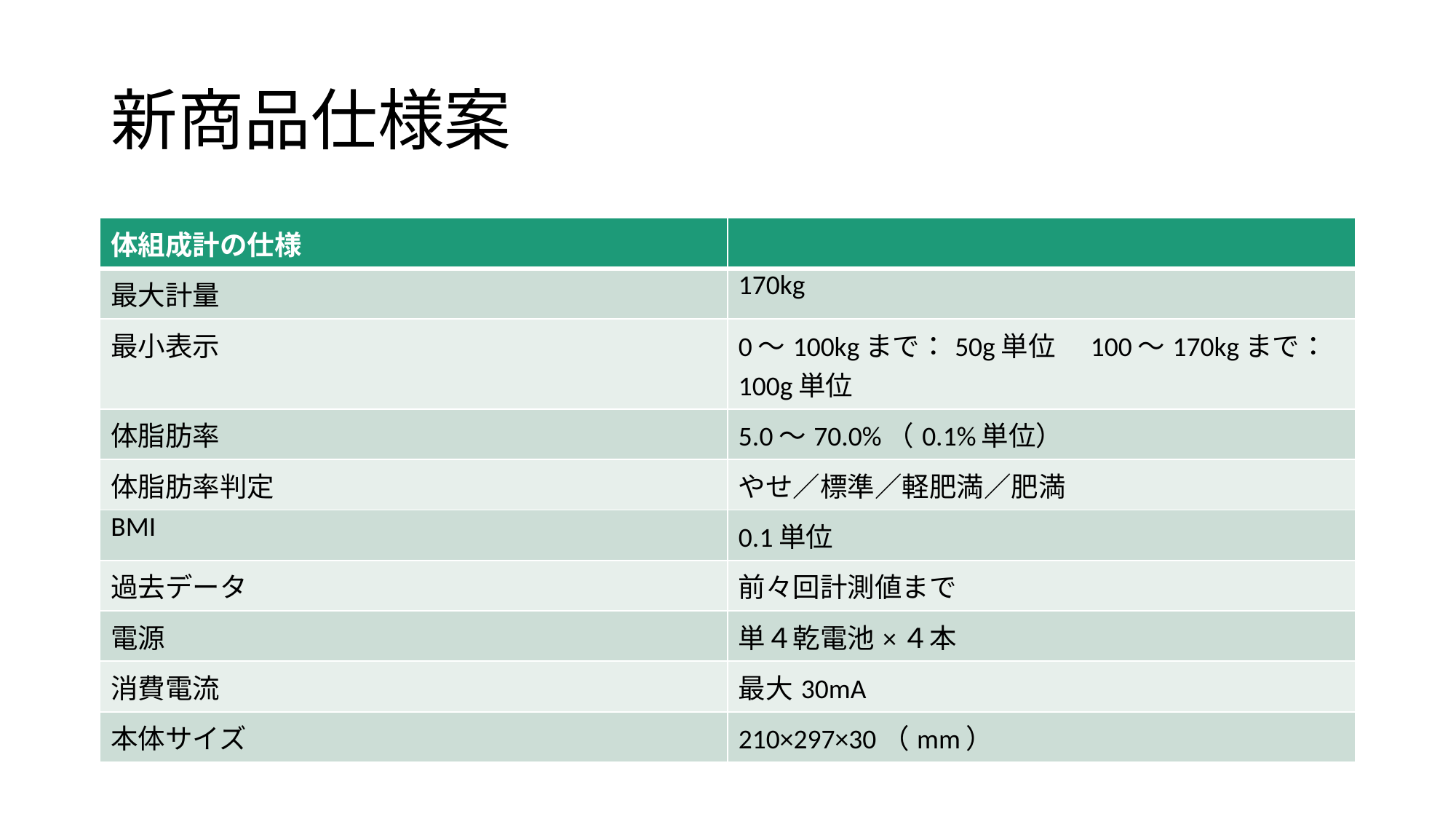

# 新商品仕様案
| 体組成計の仕様 |  |
| --- | --- |
| 最大計量 | 170kg |
| 最小表示 | 0～100kgまで：50g単位　100～170kgまで：100g単位 |
| 体脂肪率 | 5.0～70.0%（0.1%単位） |
| 体脂肪率判定 | やせ／標準／軽肥満／肥満 |
| BMI | 0.1単位 |
| 過去データ | 前々回計測値まで |
| 電源 | 単４乾電池×４本 |
| 消費電流 | 最大30mA |
| 本体サイズ | 210×297×30（mm） |